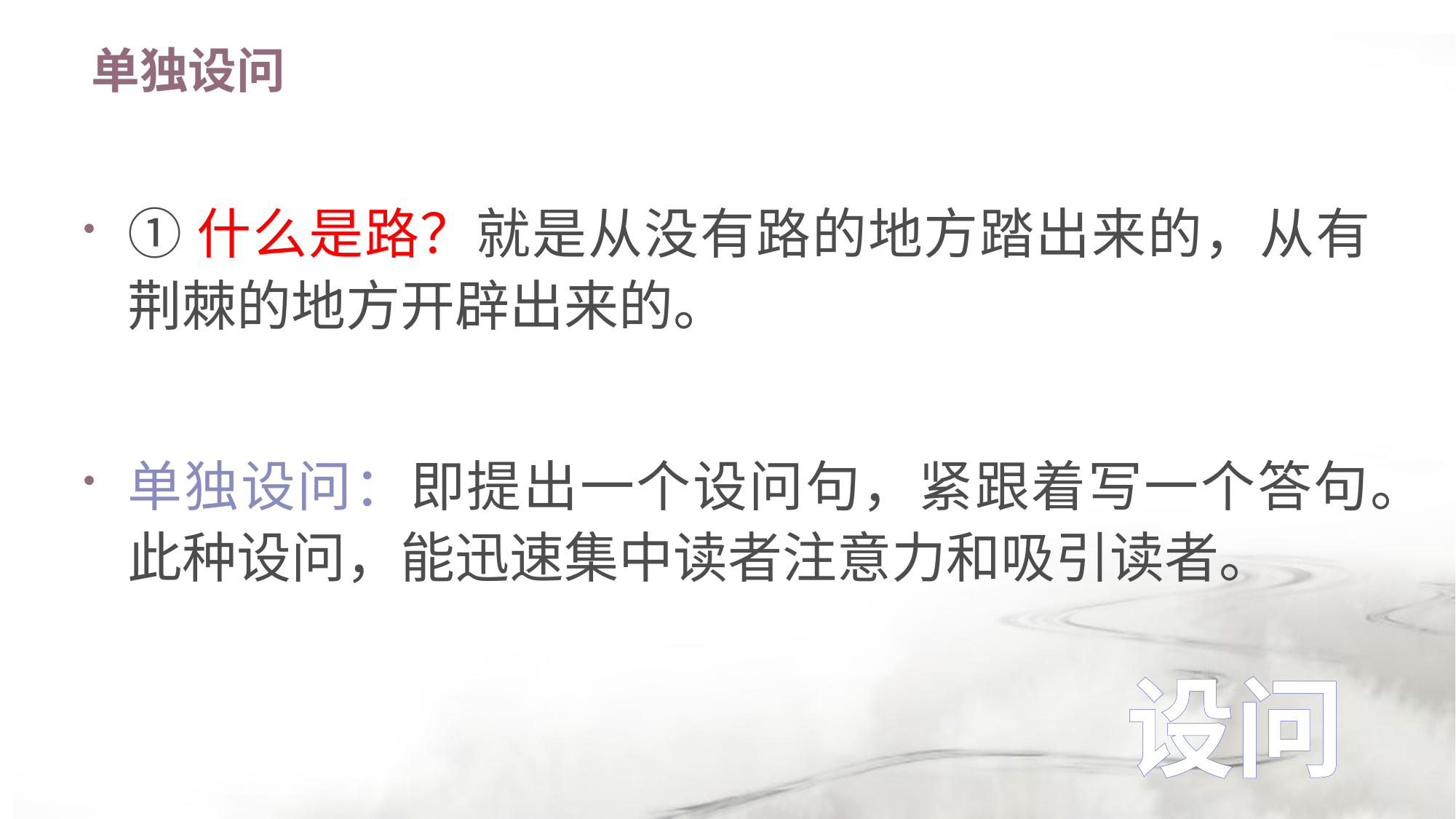

# 单独设问
①什么是路？就是从没有路的地方踏出来的，从有荆棘的地方开辟出来的。

单独设问：即提出一个设问句，紧跟着写一个答句。此种设问，能迅速集中读者注意力和吸引读者。
设问